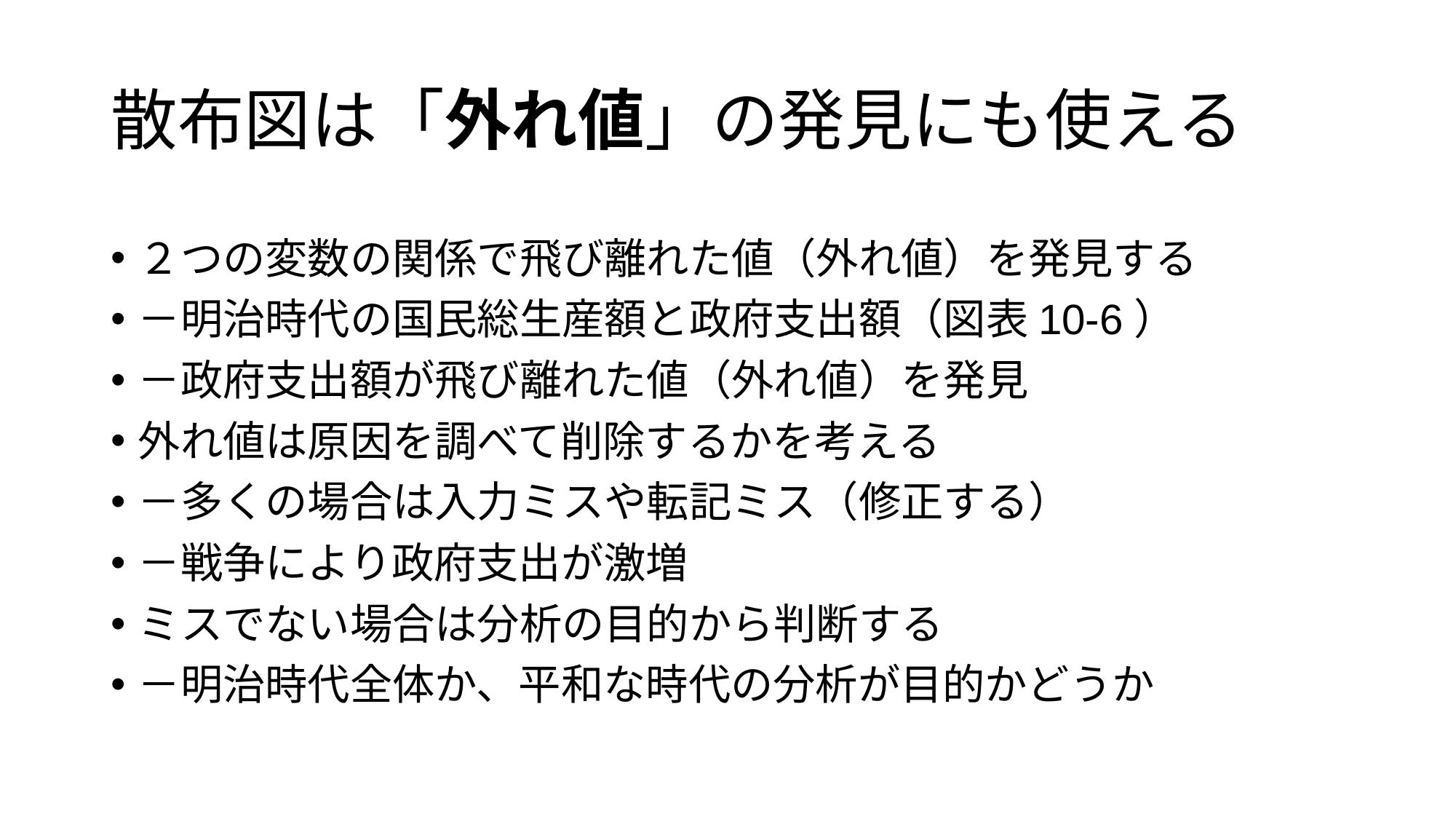

# 散布図は「外れ値」の発見にも使える
２つの変数の関係で飛び離れた値（外れ値）を発見する
－明治時代の国民総生産額と政府支出額（図表10-6）
－政府支出額が飛び離れた値（外れ値）を発見
外れ値は原因を調べて削除するかを考える
－多くの場合は入力ミスや転記ミス（修正する）
－戦争により政府支出が激増
ミスでない場合は分析の目的から判断する
－明治時代全体か、平和な時代の分析が目的かどうか

10